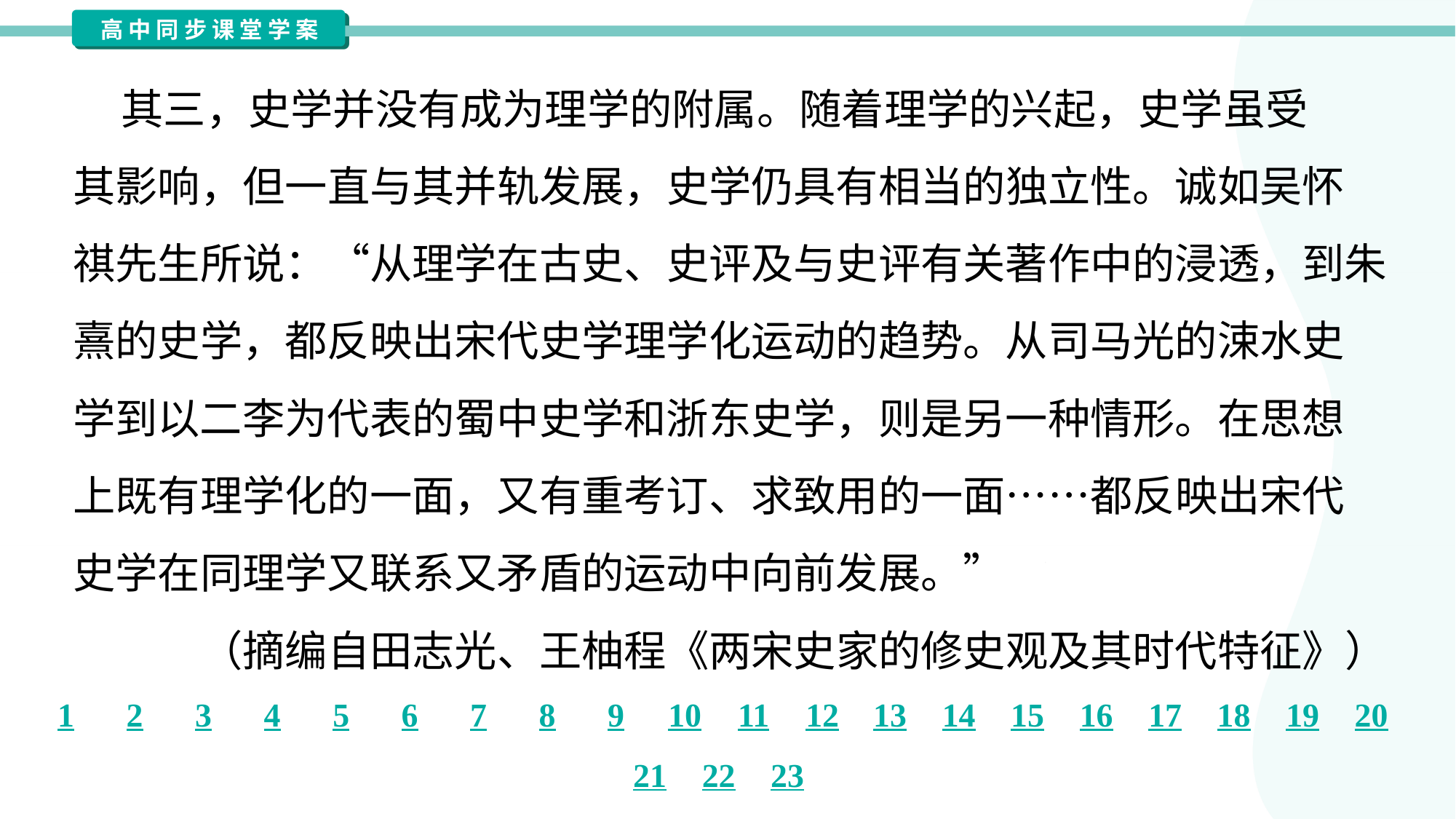

其三，史学并没有成为理学的附属。随着理学的兴起，史学虽受
其影响，但一直与其并轨发展，史学仍具有相当的独立性。诚如吴怀
祺先生所说：“从理学在古史、史评及与史评有关著作中的浸透，到朱
熹的史学，都反映出宋代史学理学化运动的趋势。从司马光的涑水史
学到以二李为代表的蜀中史学和浙东史学，则是另一种情形。在思想
上既有理学化的一面，又有重考订、求致用的一面……都反映出宋代
史学在同理学又联系又矛盾的运动中向前发展。”
（摘编自田志光、王柚程《两宋史家的修史观及其时代特征》）